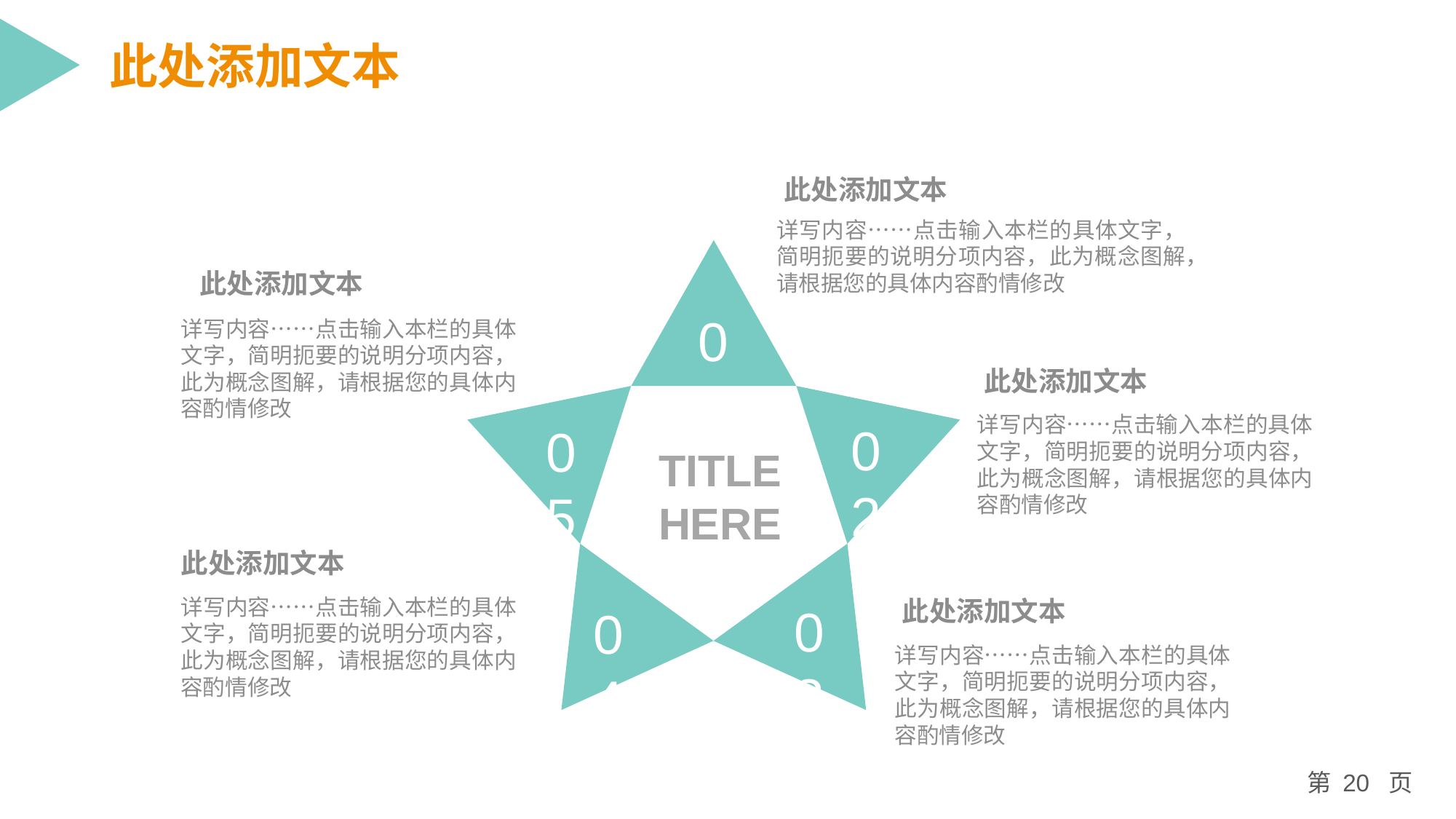

此处添加文本
此处添加文本
详写内容……点击输入本栏的具体文字，简明扼要的说明分项内容，此为概念图解，请根据您的具体内容酌情修改

此处添加文本
01
详写内容……点击输入本栏的具体文字，简明扼要的说明分项内容，此为概念图解，请根据您的具体内容酌情修改
此处添加文本

详写内容……点击输入本栏的具体文字，简明扼要的说明分项内容，此为概念图解，请根据您的具体内容酌情修改
02
05
TITLE
HERE

此处添加文本
详写内容……点击输入本栏的具体文字，简明扼要的说明分项内容，此为概念图解，请根据您的具体内容酌情修改
此处添加文本
03
04
详写内容……点击输入本栏的具体文字，简明扼要的说明分项内容，此为概念图解，请根据您的具体内容酌情修改